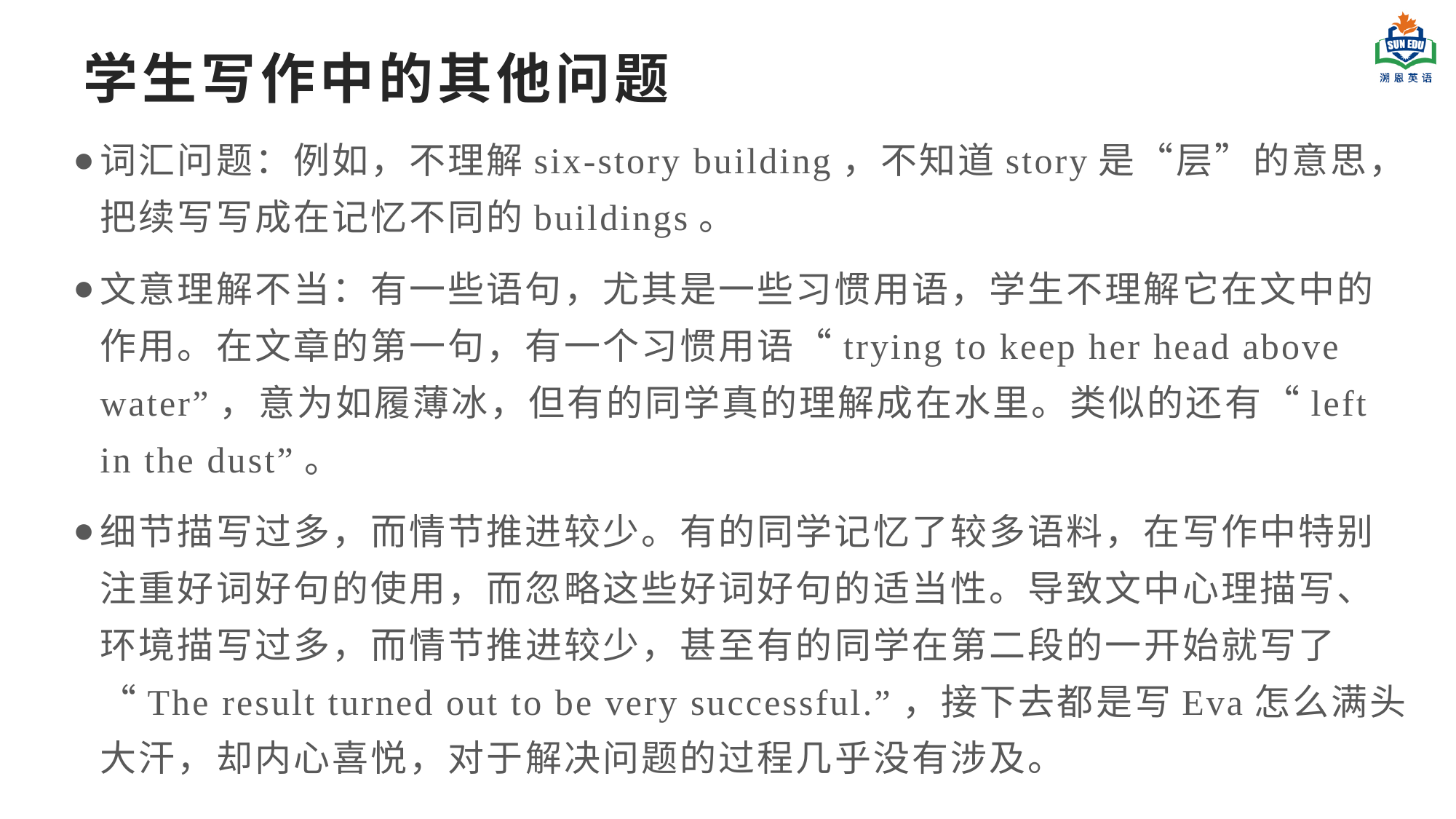

# 学生写作中的其他问题
词汇问题：例如，不理解six-story building，不知道story是“层”的意思，把续写写成在记忆不同的buildings。
文意理解不当：有一些语句，尤其是一些习惯用语，学生不理解它在文中的作用。在文章的第一句，有一个习惯用语“trying to keep her head above water”，意为如履薄冰，但有的同学真的理解成在水里。类似的还有“left in the dust”。
细节描写过多，而情节推进较少。有的同学记忆了较多语料，在写作中特别注重好词好句的使用，而忽略这些好词好句的适当性。导致文中心理描写、环境描写过多，而情节推进较少，甚至有的同学在第二段的一开始就写了“The result turned out to be very successful.”，接下去都是写Eva怎么满头大汗，却内心喜悦，对于解决问题的过程几乎没有涉及。